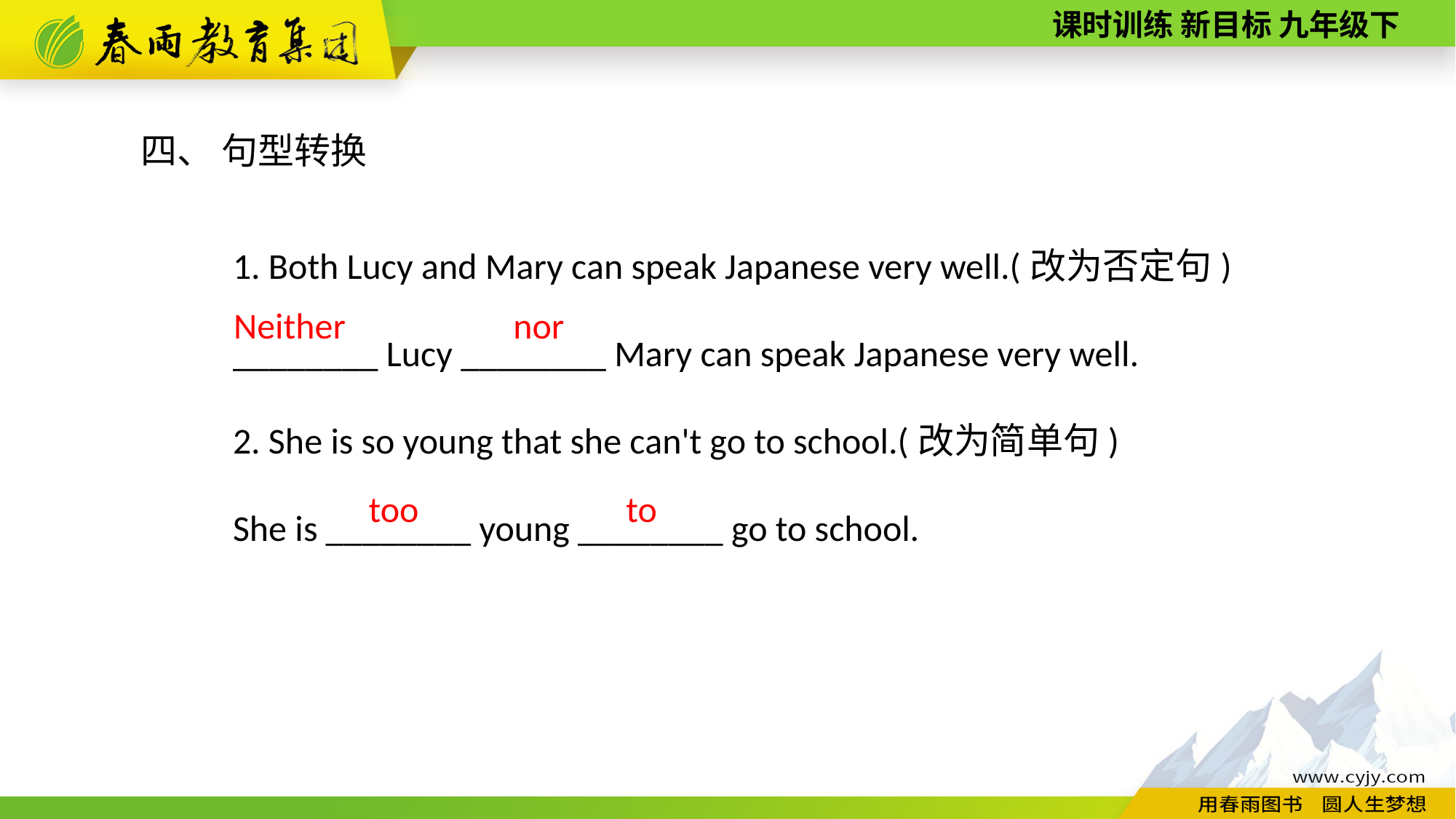

四、 句型转换
1. Both Lucy and Mary can speak Japanese very well.(改为否定句)
________ Lucy ________ Mary can speak Japanese very well.
2. She is so young that she can't go to school.(改为简单句)
She is ________ young ________ go to school.
Neither
nor
to
too